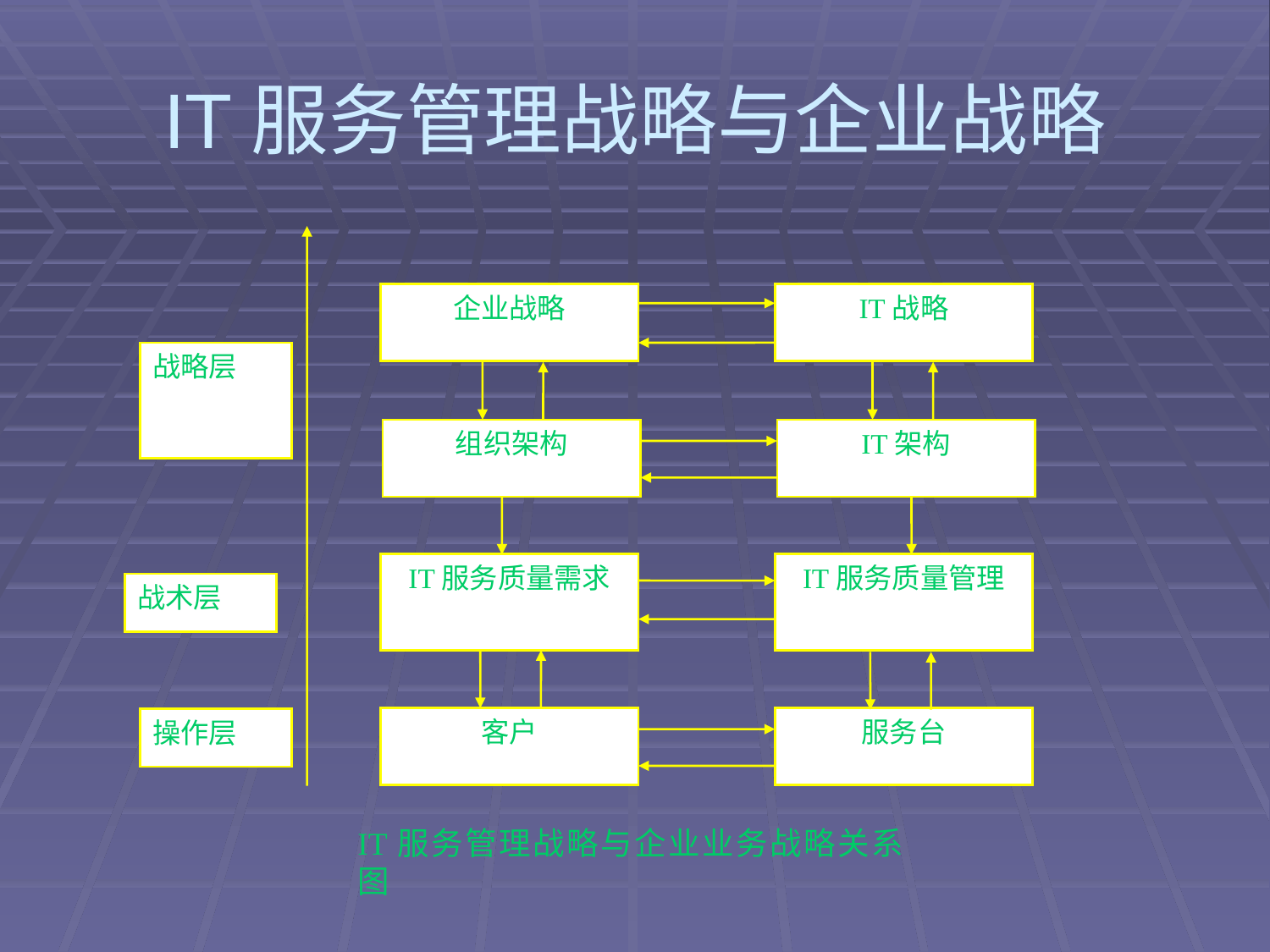

# IT服务管理战略与企业战略

企业战略
IT战略

组织架构
IT架构

IT服务质量需求
IT服务质量管理

客户
服务台

战略层

战术层
操作层
IT服务管理战略与企业业务战略关系图